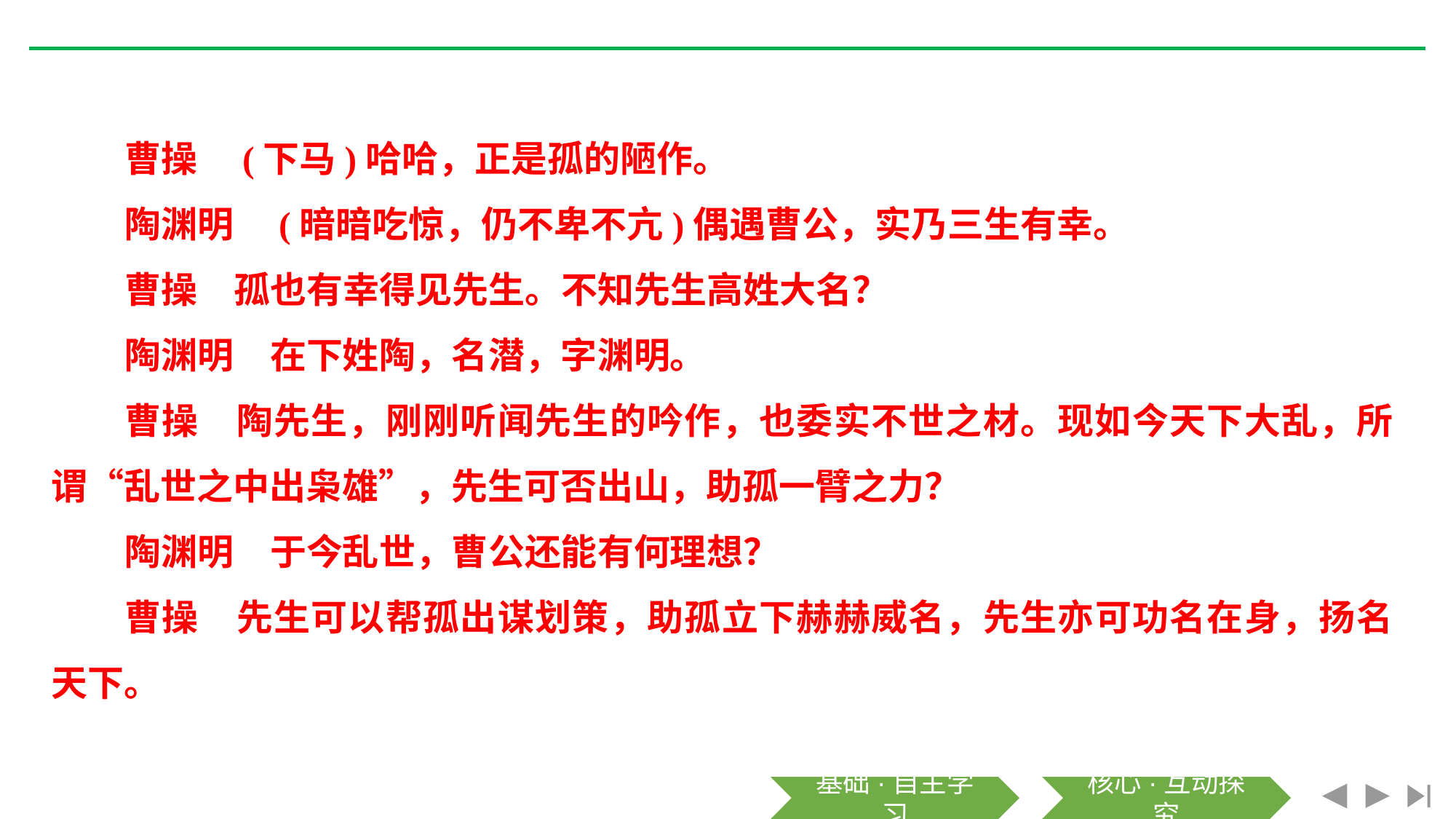

曹操　(下马)哈哈，正是孤的陋作。
陶渊明　(暗暗吃惊，仍不卑不亢)偶遇曹公，实乃三生有幸。
曹操　孤也有幸得见先生。不知先生高姓大名？
陶渊明　在下姓陶，名潜，字渊明。
曹操　陶先生，刚刚听闻先生的吟作，也委实不世之材。现如今天下大乱，所谓“乱世之中出枭雄”，先生可否出山，助孤一臂之力？
陶渊明　于今乱世，曹公还能有何理想？
曹操　先生可以帮孤出谋划策，助孤立下赫赫威名，先生亦可功名在身，扬名天下。